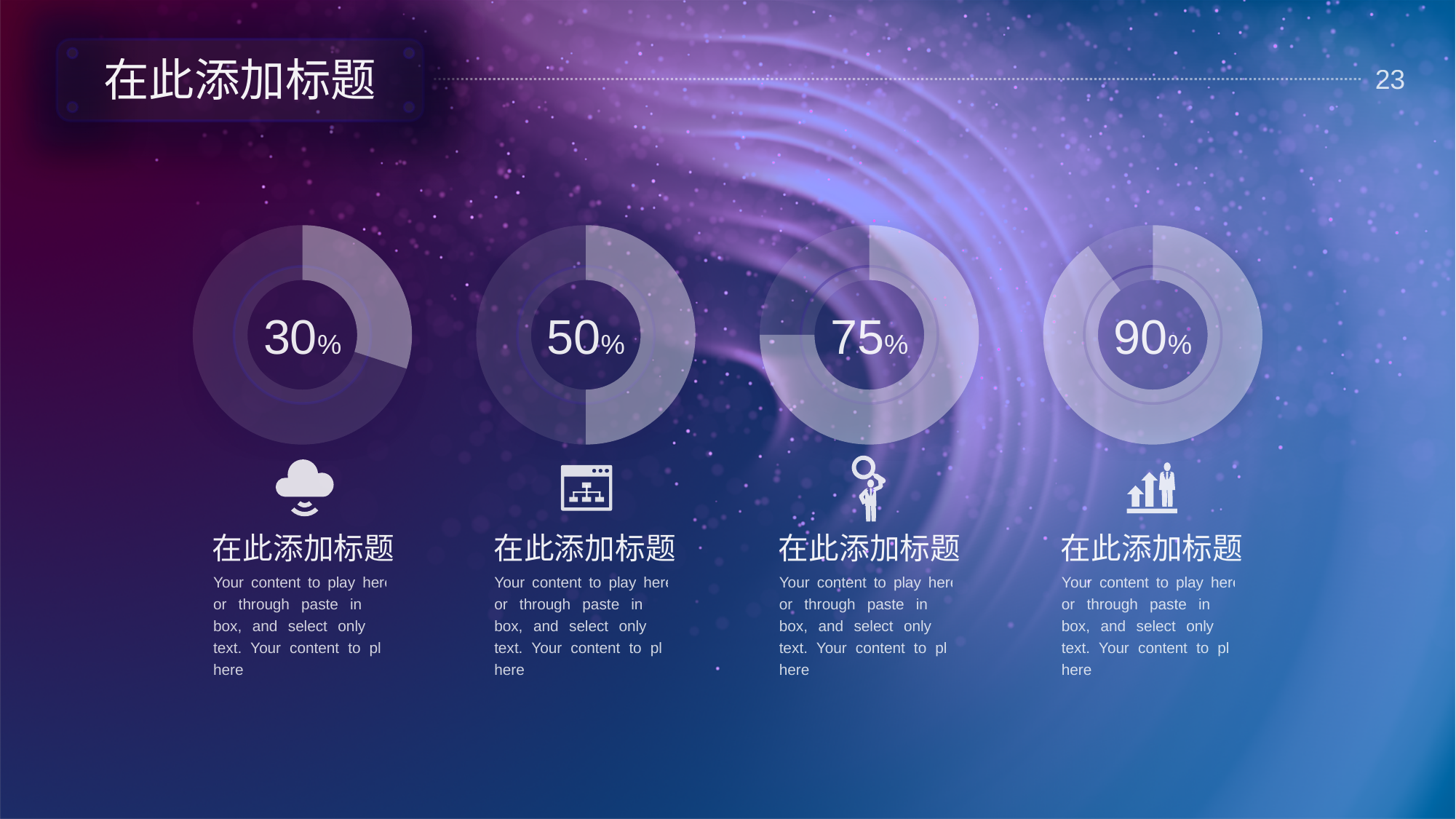

在此添加标题

### Chart

| Category | 销售额 |
|---|---|
| 第一季度 | 30.0 |
| 第二季度 | 70.0 |

### Chart

| Category | 销售额 |
|---|---|
| 第一季度 | 50.0 |
| 第二季度 | 50.0 |

### Chart

| Category | 销售额 |
|---|---|
| 第一季度 | 75.0 |
| 第二季度 | 25.0 |

### Chart

| Category | 销售额 |
|---|---|
| 第一季度 | 90.0 |
| 第二季度 | 10.0 |
30%

50%

75%

90%

在此添加标题
Your content to play here, or through paste in this box, and select only the text. Your content to play here
在此添加标题
Your content to play here, or through paste in this box, and select only the text. Your content to play here
在此添加标题
Your content to play here, or through paste in this box, and select only the text. Your content to play here
在此添加标题
Your content to play here, or through paste in this box, and select only the text. Your content to play here